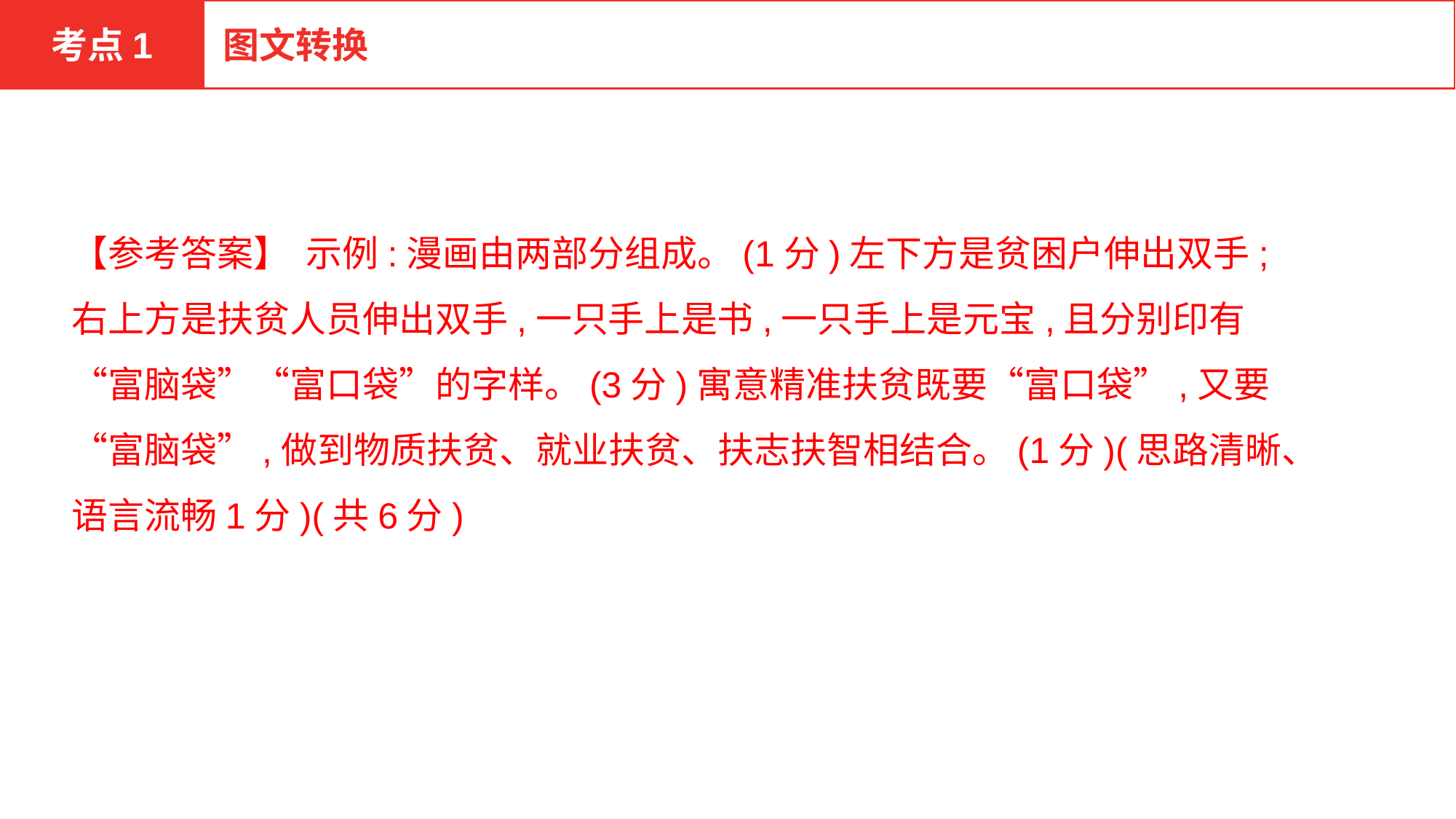

考点1
图文转换
【参考答案】  示例:漫画由两部分组成。(1分)左下方是贫困户伸出双手;右上方是扶贫人员伸出双手,一只手上是书,一只手上是元宝,且分别印有“富脑袋”“富口袋”的字样。(3分)寓意精准扶贫既要“富口袋”,又要“富脑袋”,做到物质扶贫、就业扶贫、扶志扶智相结合。(1分)(思路清晰、语言流畅1分)(共6分)